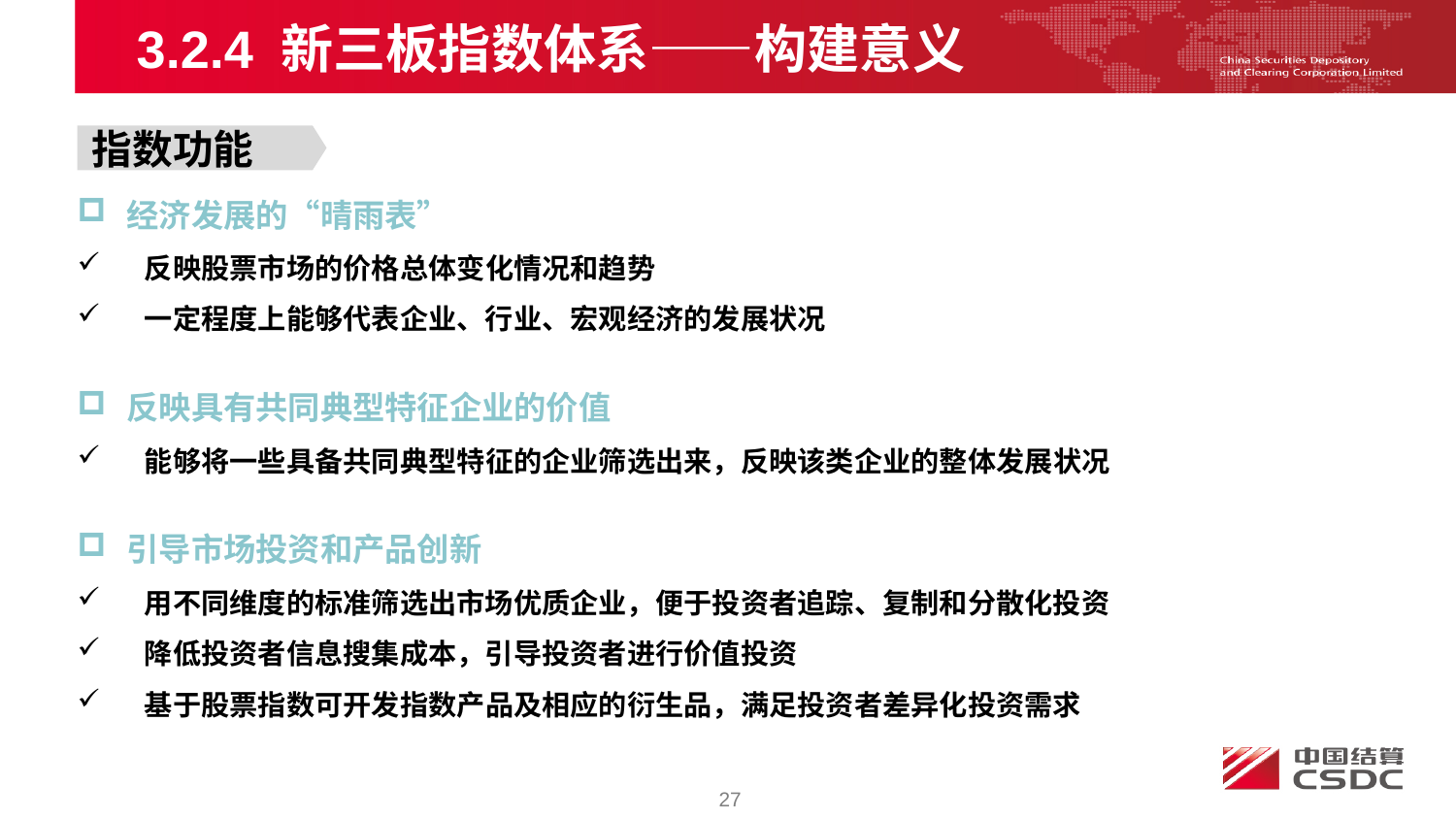

3.2.4 新三板指数体系——构建意义
指数功能
 经济发展的“晴雨表”
    反映股票市场的价格总体变化情况和趋势
    一定程度上能够代表企业、行业、宏观经济的发展状况

 反映具有共同典型特征企业的价值
    能够将一些具备共同典型特征的企业筛选出来，反映该类企业的整体发展状况

 引导市场投资和产品创新
    用不同维度的标准筛选出市场优质企业，便于投资者追踪、复制和分散化投资
    降低投资者信息搜集成本，引导投资者进行价值投资
    基于股票指数可开发指数产品及相应的衍生品，满足投资者差异化投资需求
27